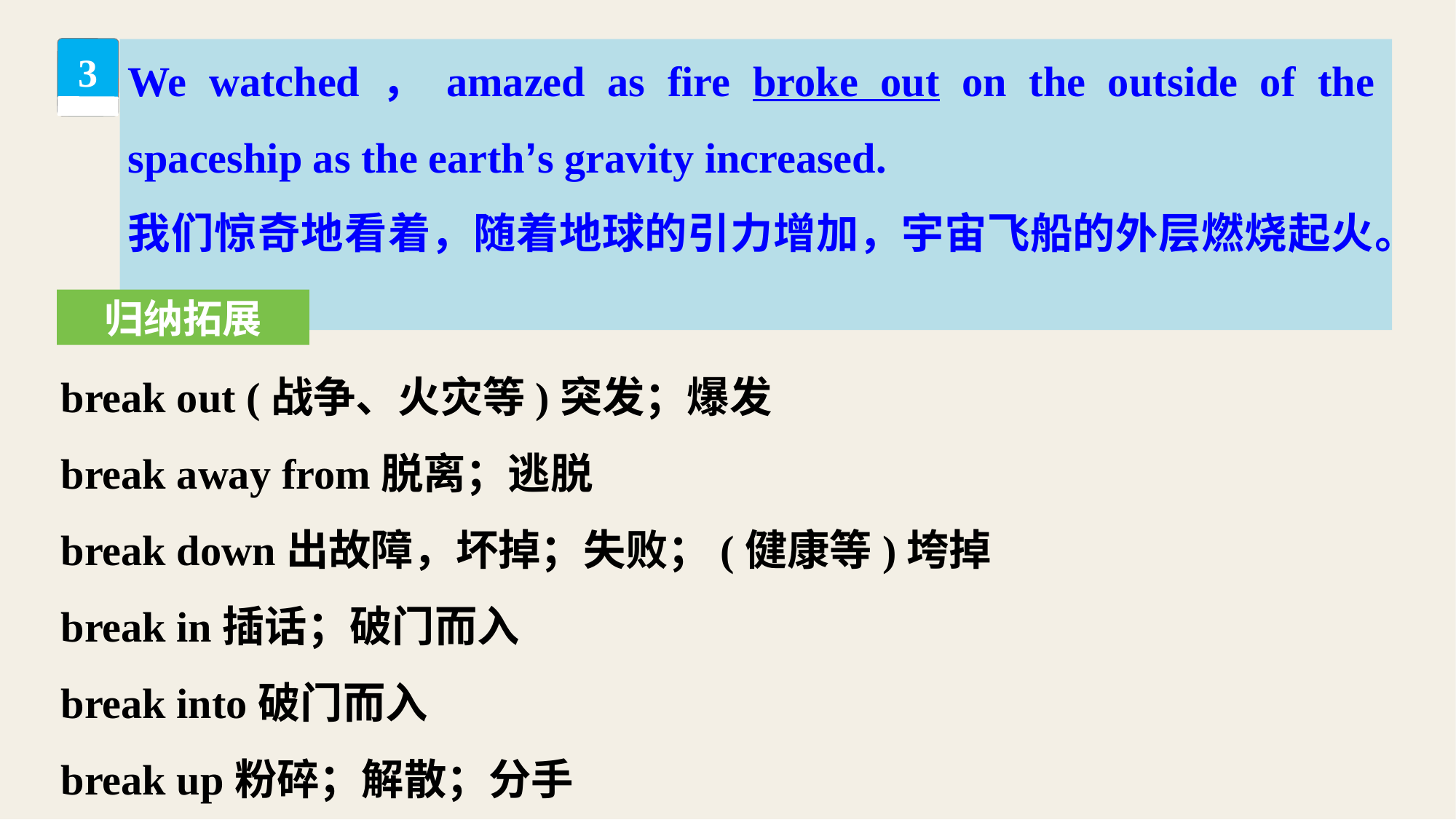

We watched，amazed as fire broke out on the outside of the spaceship as the earth’s gravity increased.
我们惊奇地看着，随着地球的引力增加，宇宙飞船的外层燃烧起火。

3

归纳拓展
break out (战争、火灾等)突发；爆发
break away from脱离；逃脱
break down出故障，坏掉；失败；(健康等)垮掉
break in插话；破门而入
break into破门而入
break up粉碎；解散；分手